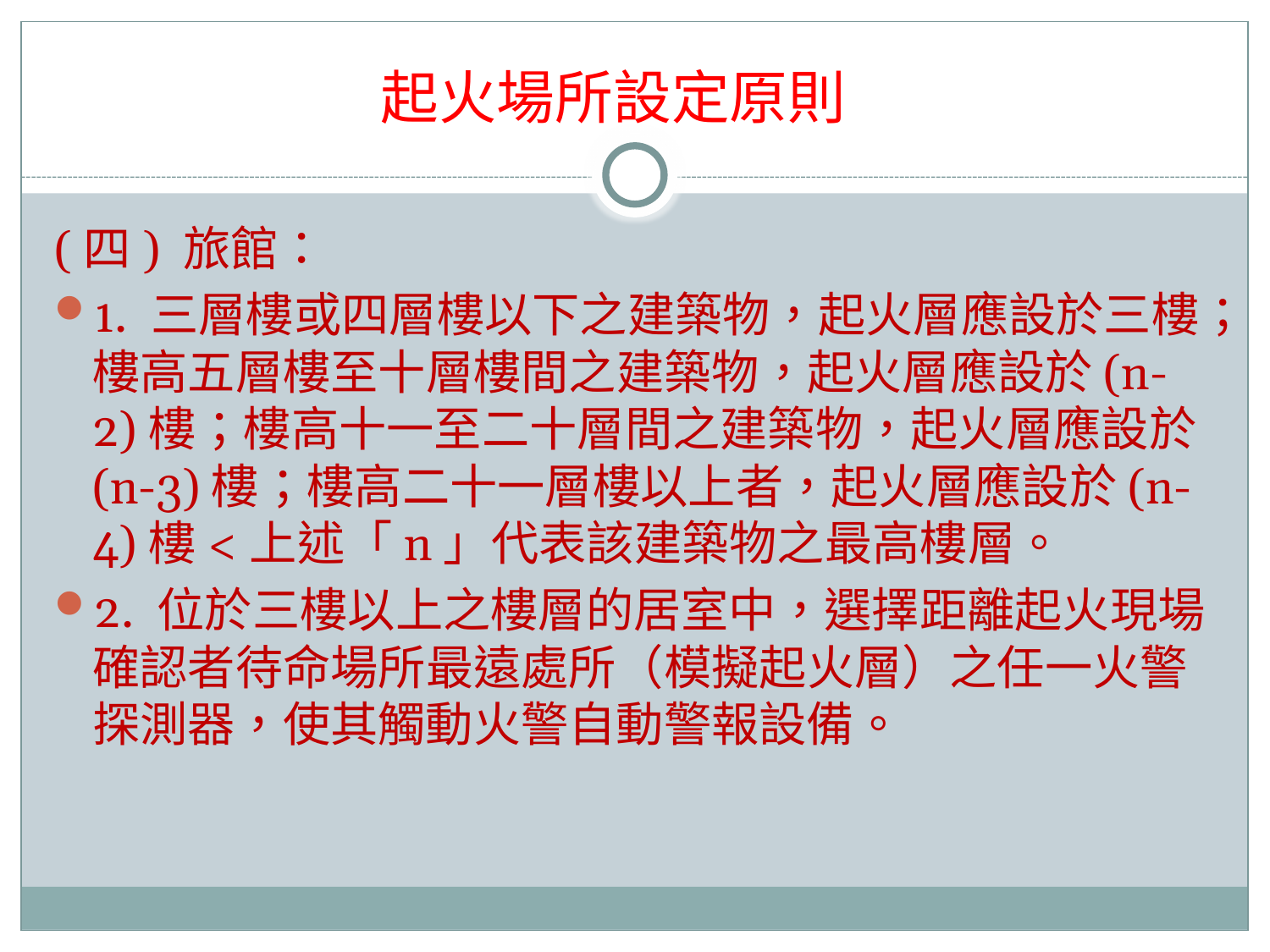

# 起火場所設定原則
(四) 旅館：
1. 三層樓或四層樓以下之建築物，起火層應設於三樓；樓高五層樓至十層樓間之建築物，起火層應設於(n-2)樓；樓高十一至二十層間之建築物，起火層應設於(n-3)樓；樓高二十一層樓以上者，起火層應設於(n-4)樓<上述「n」代表該建築物之最高樓層。
2. 位於三樓以上之樓層的居室中，選擇距離起火現場確認者待命場所最遠處所（模擬起火層）之任一火警探測器，使其觸動火警自動警報設備。